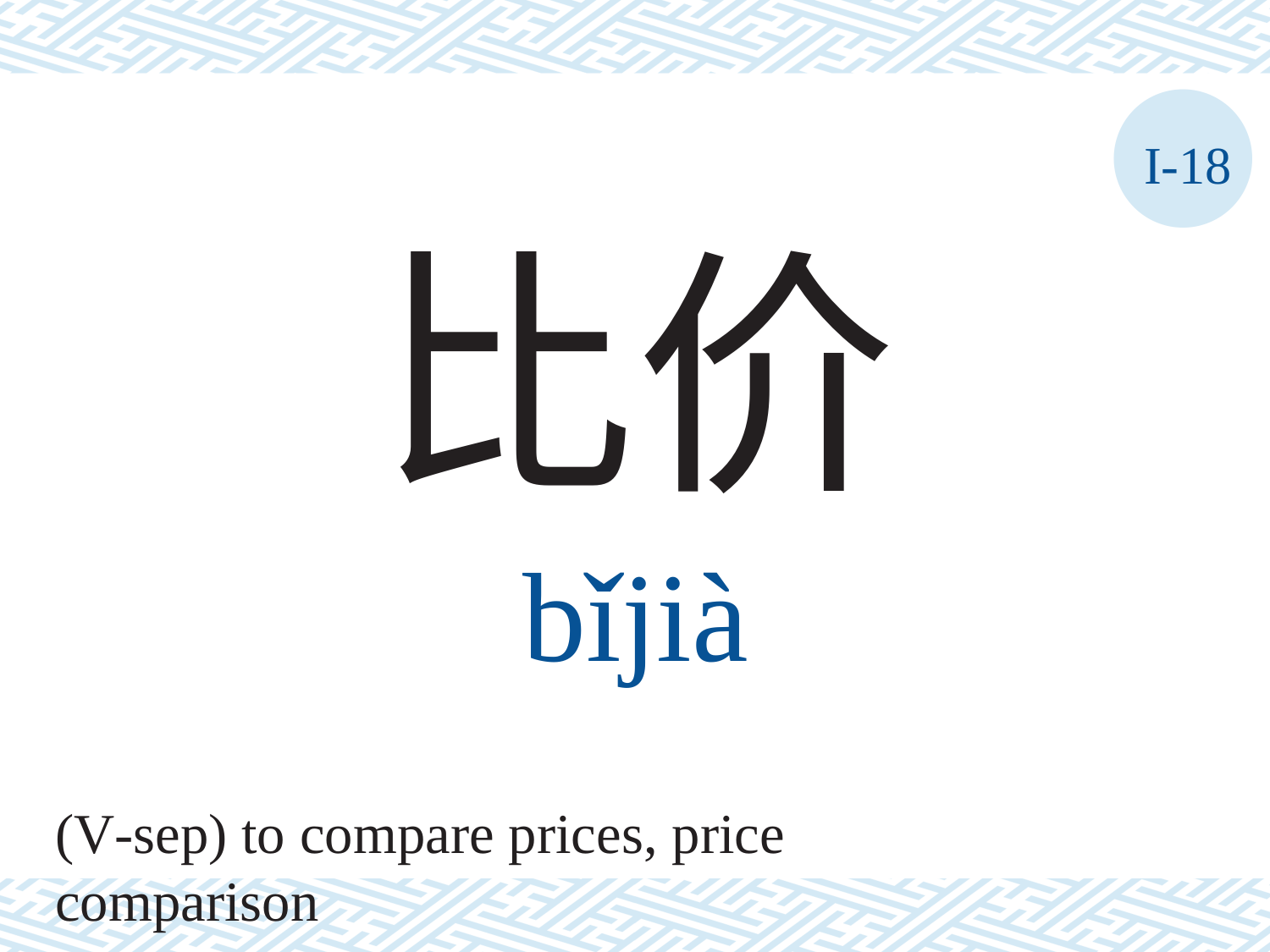

I-18
比价
bǐjià
(V-sep) to compare prices, price comparison